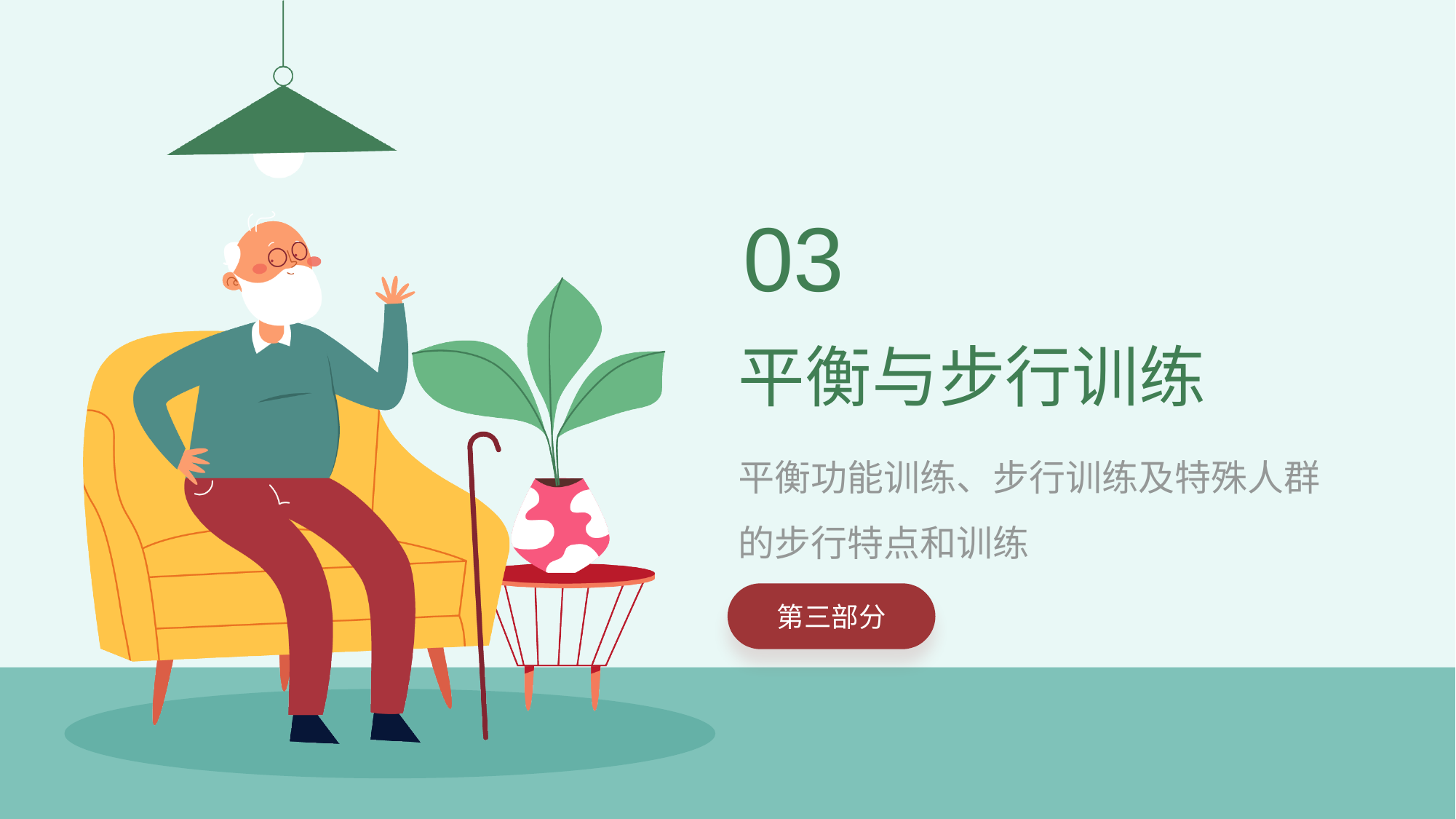

03
平衡与步行训练
平衡功能训练、步行训练及特殊人群的步行特点和训练

第三部分